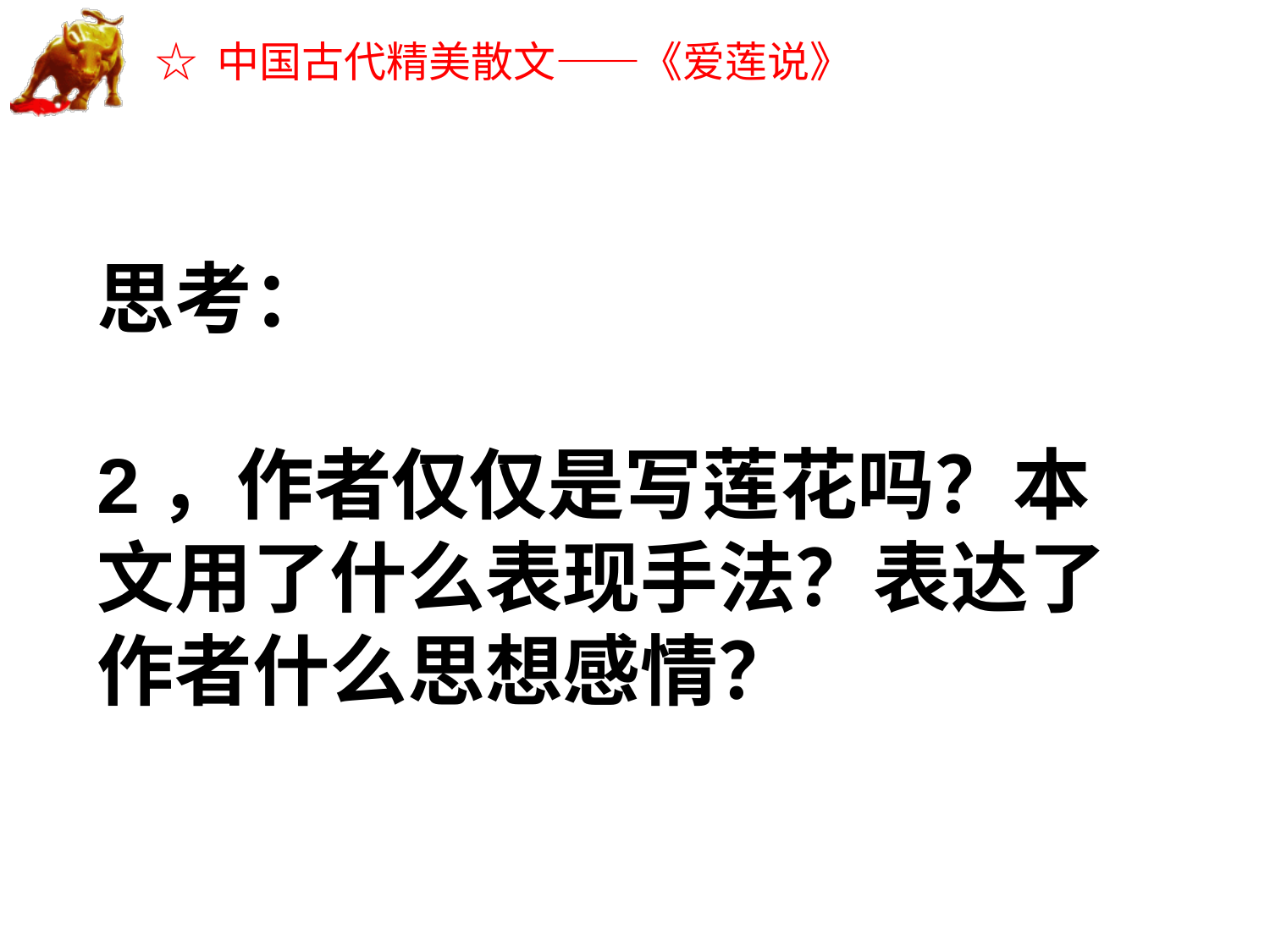

思考：

2，作者仅仅是写莲花吗？本文用了什么表现手法？表达了作者什么思想感情？